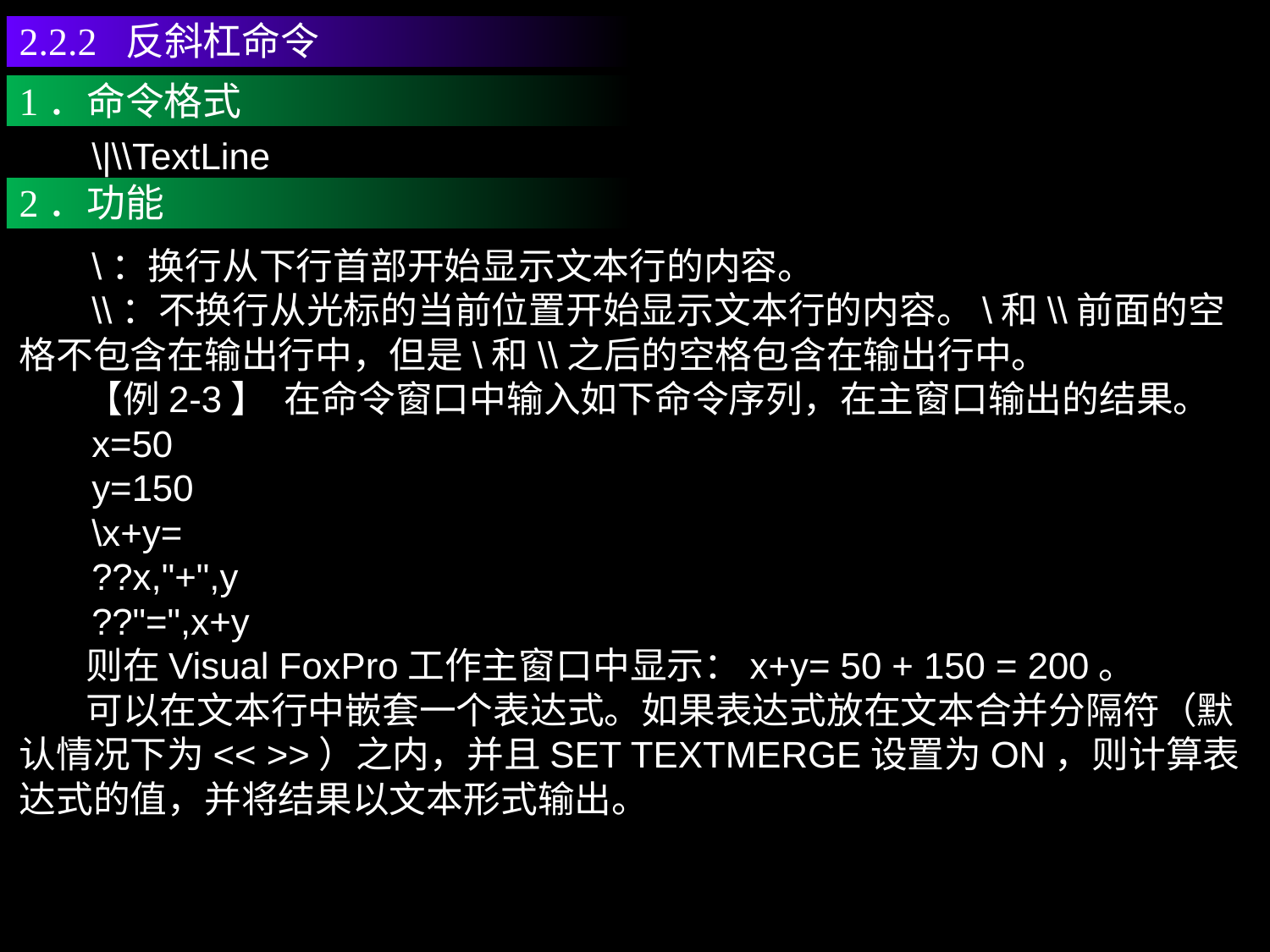

2.2.2  反斜杠命令
1．命令格式
       \|\\TextLine
2．功能
       \：换行从下行首部开始显示文本行的内容。
       \\：不换行从光标的当前位置开始显示文本行的内容。\和\\前面的空格不包含在输出行中，但是\和\\之后的空格包含在输出行中。
       【例2-3】  在命令窗口中输入如下命令序列，在主窗口输出的结果。
       x=50
       y=150
       \x+y=
       ??x,"+",y
       ??"=",x+y
       则在Visual FoxPro工作主窗口中显示：x+y= 50 + 150 = 200。
       可以在文本行中嵌套一个表达式。如果表达式放在文本合并分隔符（默认情况下为<< >>）之内，并且SET TEXTMERGE设置为ON，则计算表达式的值，并将结果以文本形式输出。